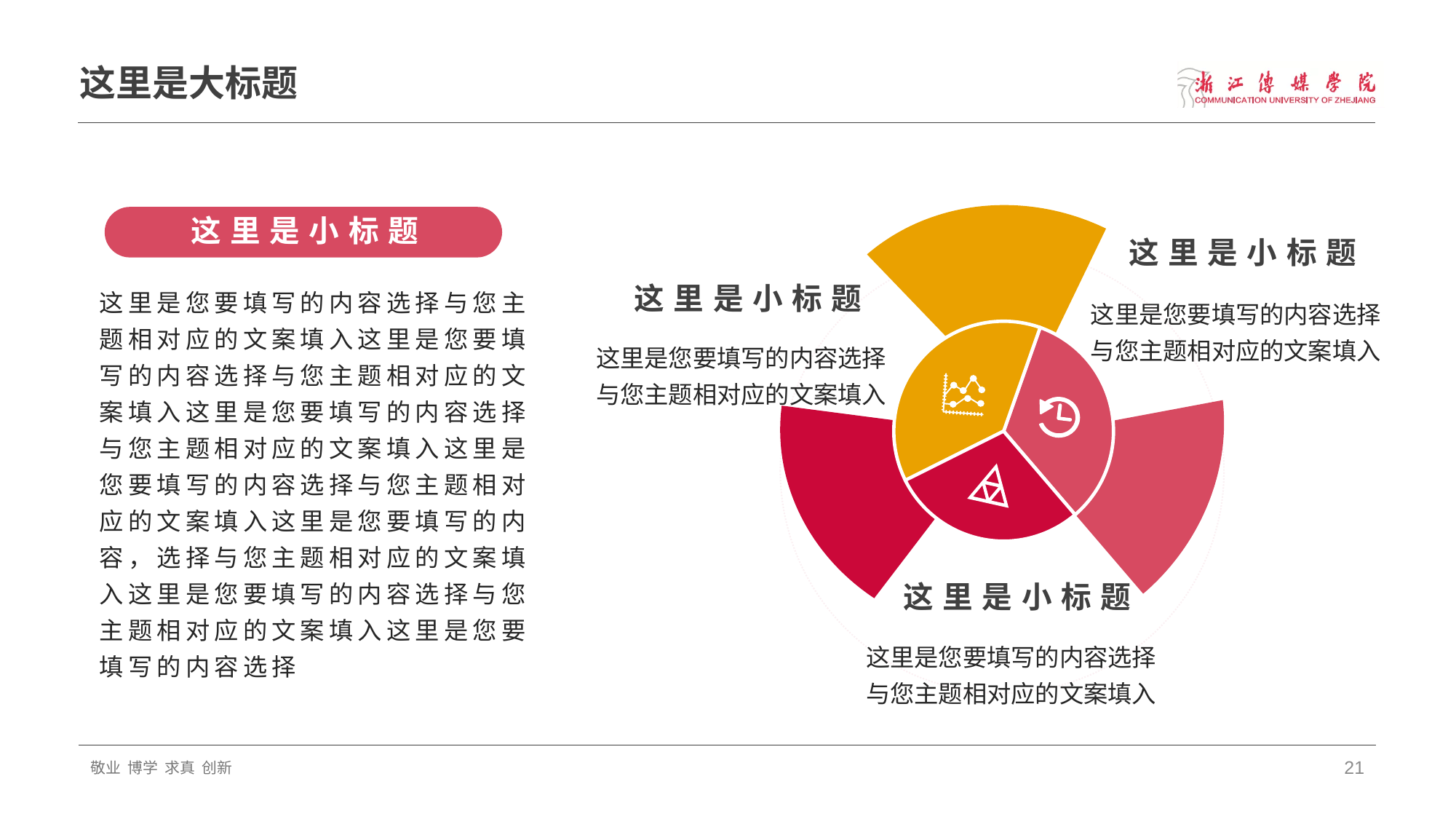

# 这里是大标题

这里是小标题
这里是小标题

这里是您要填写的内容选择与您主题相对应的文案填入这里是您要填写的内容选择与您主题相对应的文案填入这里是您要填写的内容选择与您主题相对应的文案填入这里是您要填写的内容选择与您主题相对应的文案填入这里是您要填写的内容，选择与您主题相对应的文案填入这里是您要填写的内容选择与您主题相对应的文案填入这里是您要填写的内容选择
这里是小标题
这里是您要填写的内容选择与您主题相对应的文案填入
这里是您要填写的内容选择与您主题相对应的文案填入
这里是小标题
这里是您要填写的内容选择与您主题相对应的文案填入
敬业  博学  求真  创新
21